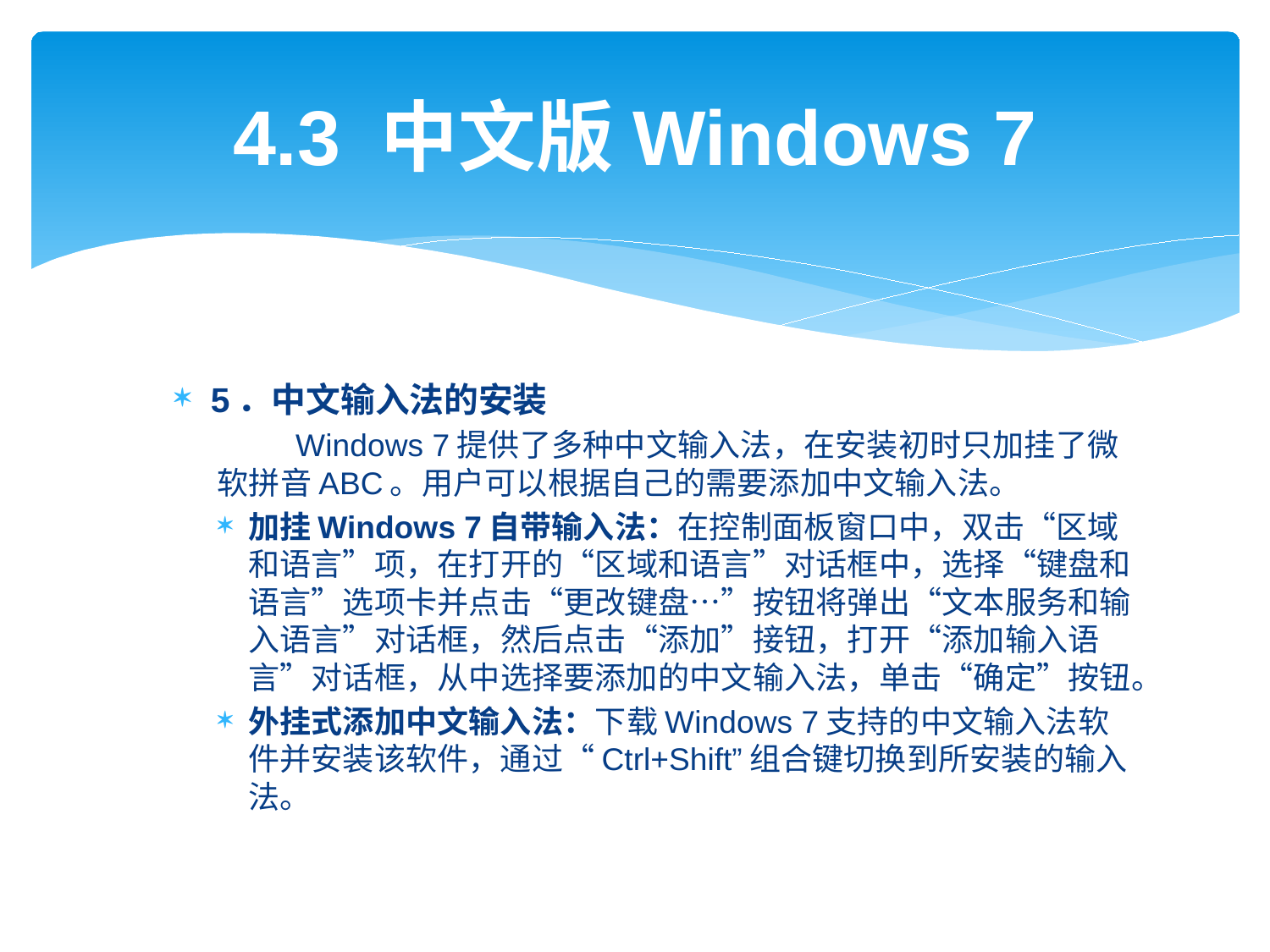

# 4.3 中文版Windows 7
5．中文输入法的安装
         Windows 7提供了多种中文输入法，在安装初时只加挂了微软拼音ABC。用户可以根据自己的需要添加中文输入法。
加挂Windows 7自带输入法：在控制面板窗口中，双击“区域和语言”项，在打开的“区域和语言”对话框中，选择“键盘和语言”选项卡并点击“更改键盘…”按钮将弹出“文本服务和输入语言”对话框，然后点击“添加”接钮，打开“添加输入语言”对话框，从中选择要添加的中文输入法，单击“确定”按钮。
外挂式添加中文输入法：下载Windows 7支持的中文输入法软件并安装该软件，通过“Ctrl+Shift”组合键切换到所安装的输入法。